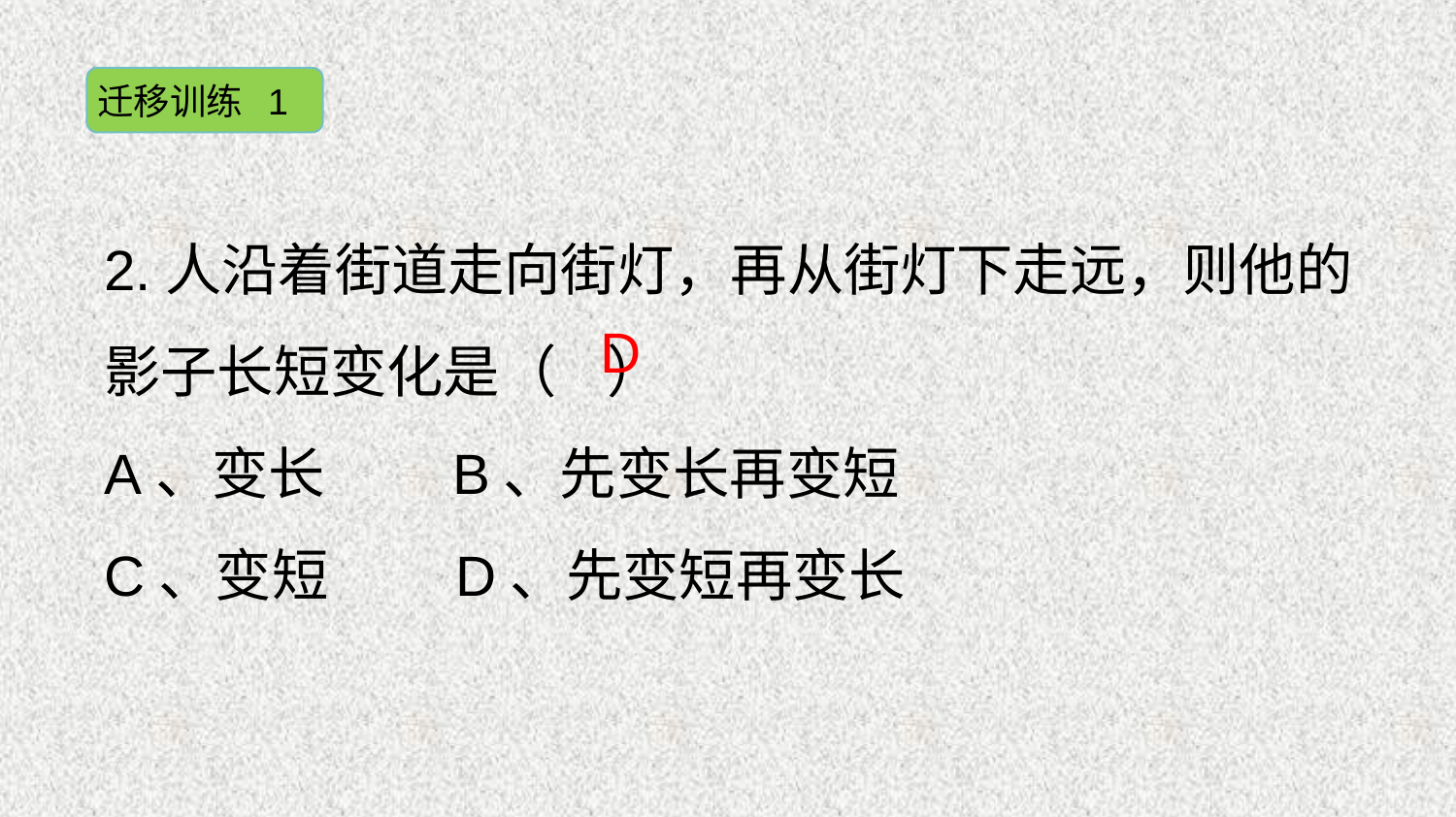

迁移训练  1
2.人沿着街道走向街灯，再从街灯下走远，则他的影子长短变化是（    ）
A、变长         B、先变长再变短
C、变短         D、先变短再变长
D